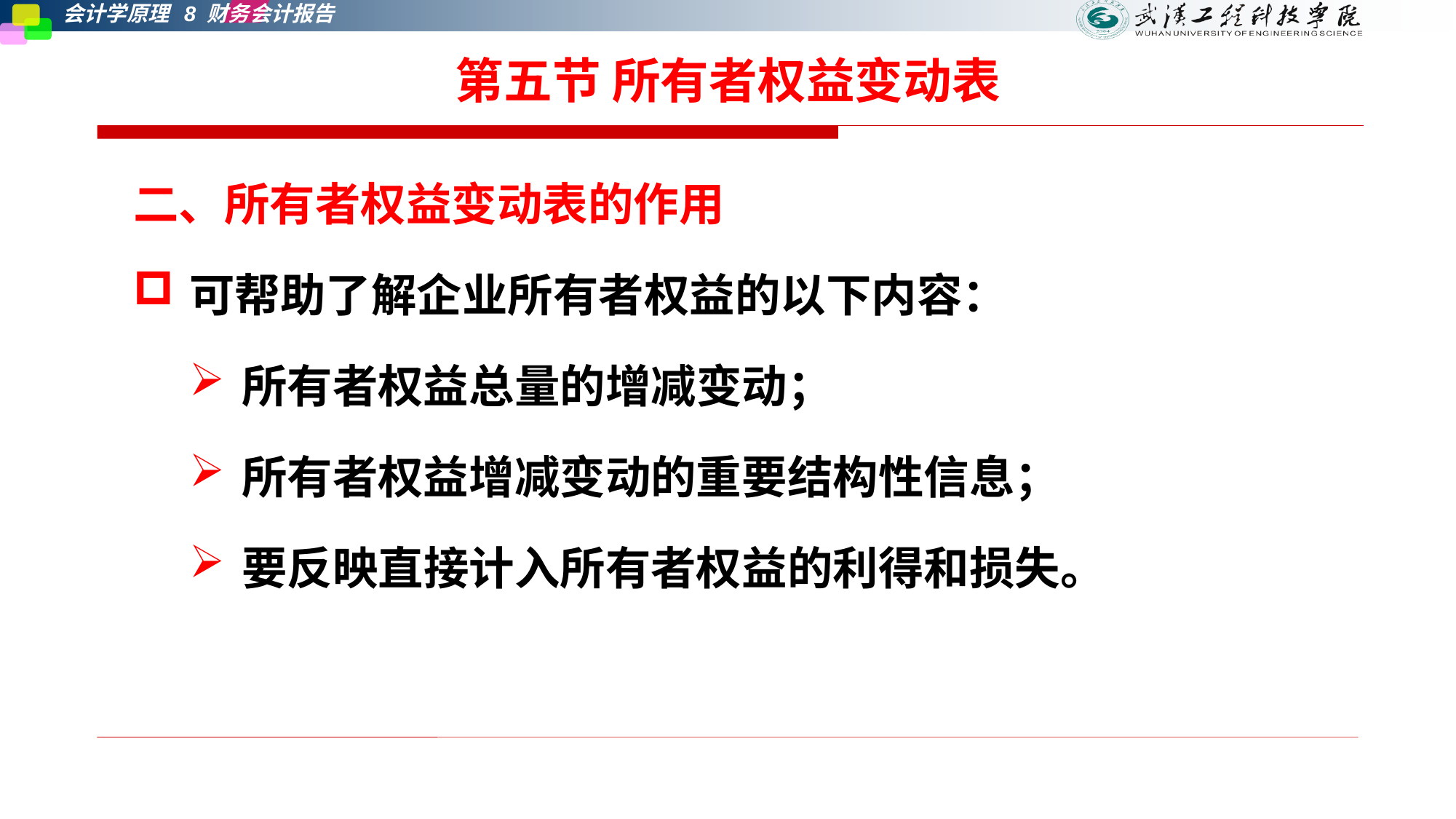

# 第五节 所有者权益变动表
二、所有者权益变动表的作用
可帮助了解企业所有者权益的以下内容：
所有者权益总量的增减变动；
所有者权益增减变动的重要结构性信息；
要反映直接计入所有者权益的利得和损失。